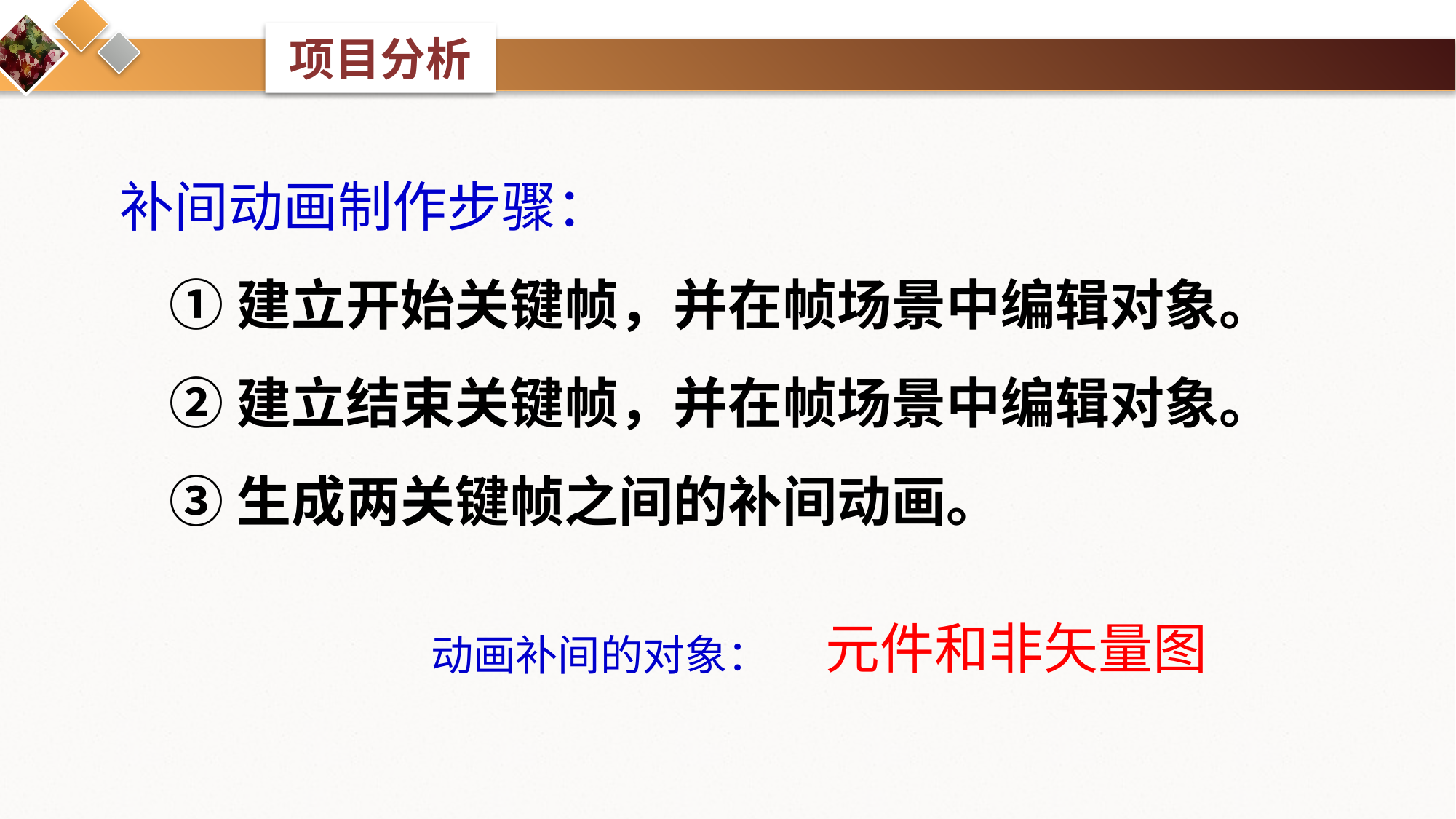

项目分析
补间动画制作步骤：
    ①建立开始关键帧，并在帧场景中编辑对象。
    ②建立结束关键帧，并在帧场景中编辑对象。
    ③生成两关键帧之间的补间动画。
元件和非矢量图
动画补间的对象：